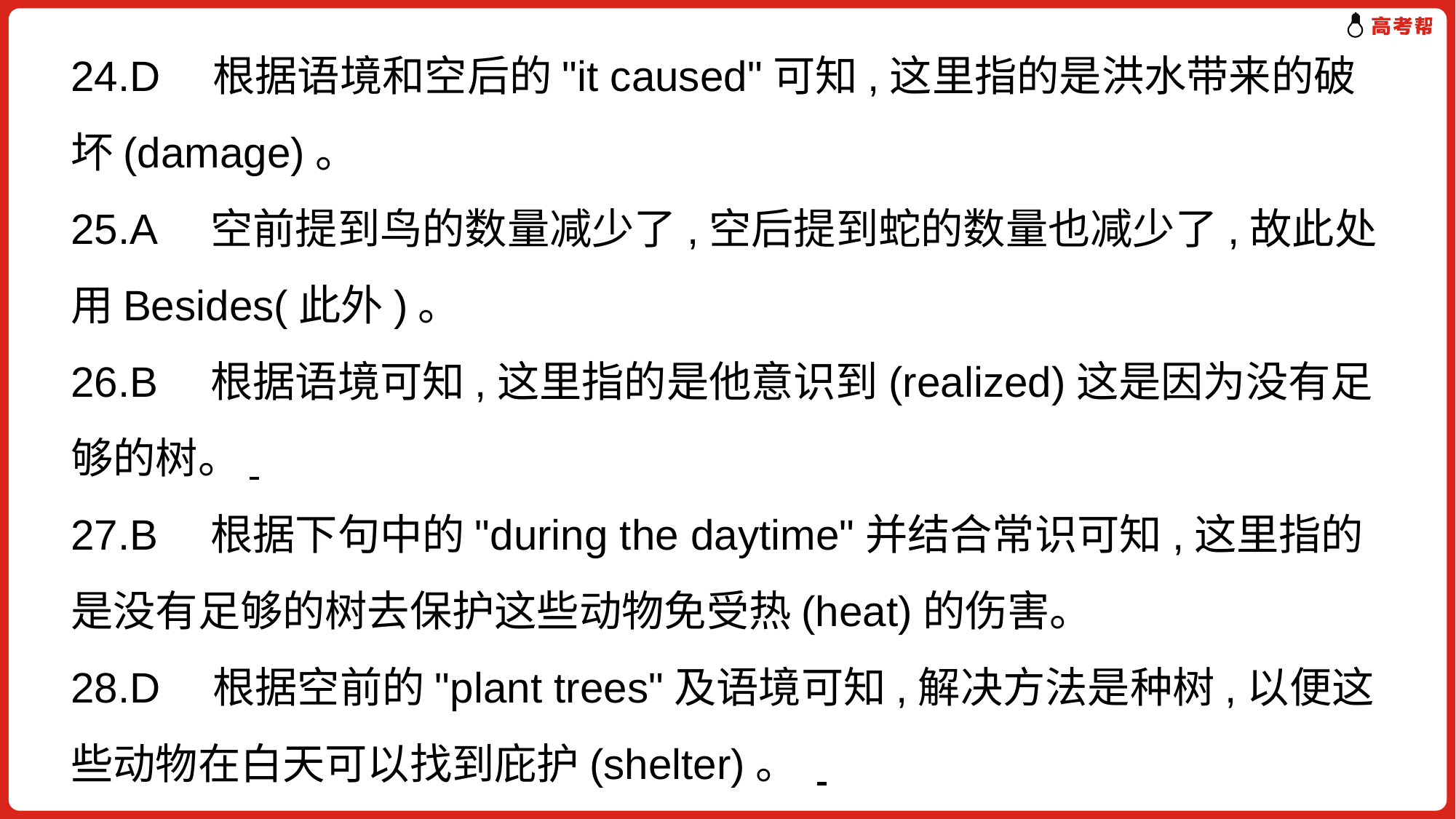

24.D　根据语境和空后的"it caused"可知,这里指的是洪水带来的破坏(damage)。
25.A　空前提到鸟的数量减少了,空后提到蛇的数量也减少了,故此处用Besides(此外)。
26.B　根据语境可知,这里指的是他意识到(realized)这是因为没有足够的树。
27.B　根据下句中的"during the daytime"并结合常识可知,这里指的是没有足够的树去保护这些动物免受热(heat)的伤害。
28.D　根据空前的"plant trees"及语境可知,解决方法是种树,以便这些动物在白天可以找到庇护(shelter)。